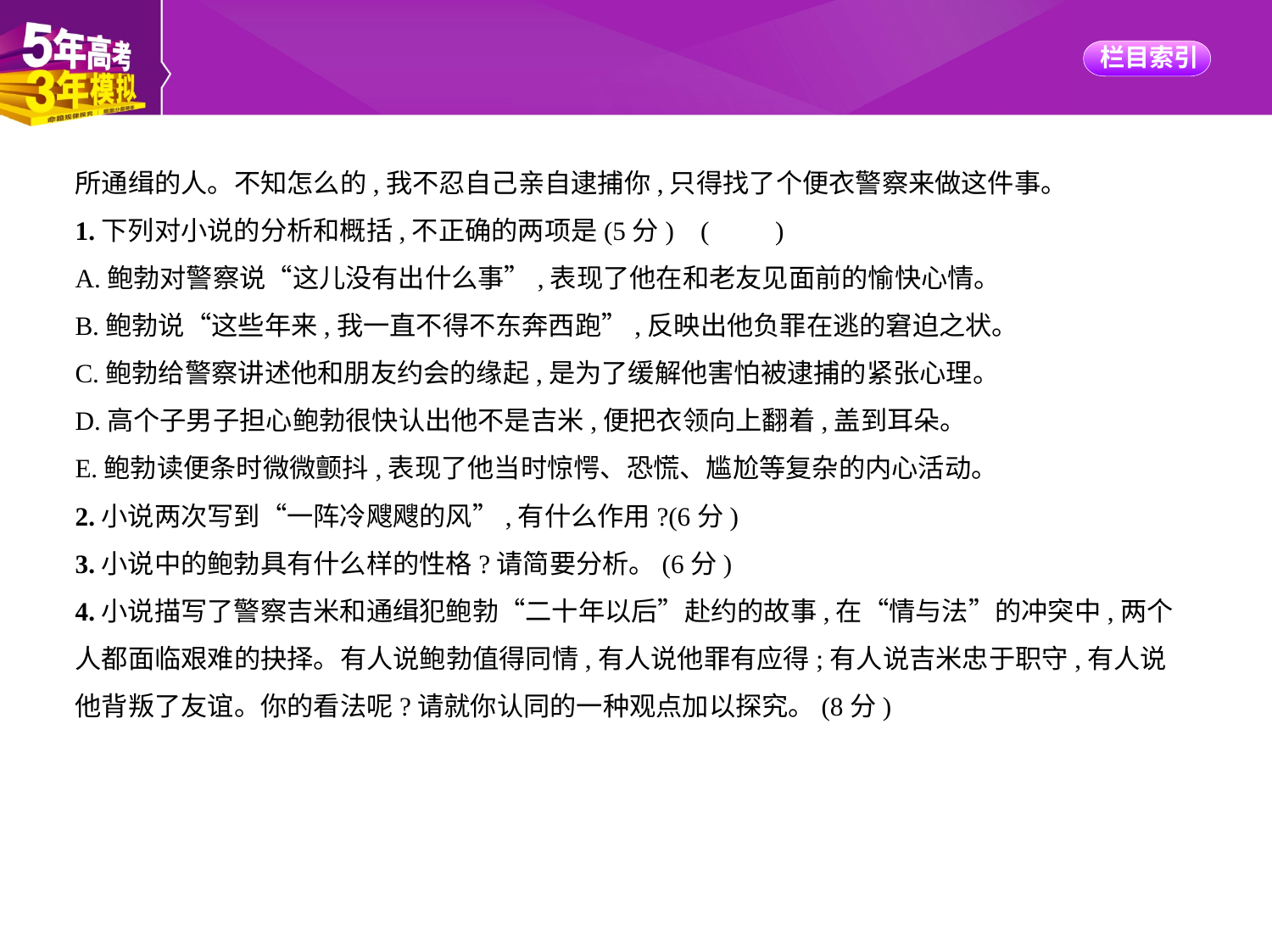

所通缉的人。不知怎么的,我不忍自己亲自逮捕你,只得找了个便衣警察来做这件事。
1.下列对小说的分析和概括,不正确的两项是(5分) (　　)
A.鲍勃对警察说“这儿没有出什么事”,表现了他在和老友见面前的愉快心情。
B.鲍勃说“这些年来,我一直不得不东奔西跑”,反映出他负罪在逃的窘迫之状。
C.鲍勃给警察讲述他和朋友约会的缘起,是为了缓解他害怕被逮捕的紧张心理。
D.高个子男子担心鲍勃很快认出他不是吉米,便把衣领向上翻着,盖到耳朵。
E.鲍勃读便条时微微颤抖,表现了他当时惊愕、恐慌、尴尬等复杂的内心活动。
2.小说两次写到“一阵冷飕飕的风”,有什么作用?(6分)
3.小说中的鲍勃具有什么样的性格?请简要分析。(6分)
4.小说描写了警察吉米和通缉犯鲍勃“二十年以后”赴约的故事,在“情与法”的冲突中,两个
人都面临艰难的抉择。有人说鲍勃值得同情,有人说他罪有应得;有人说吉米忠于职守,有人说
他背叛了友谊。你的看法呢?请就你认同的一种观点加以探究。(8分)